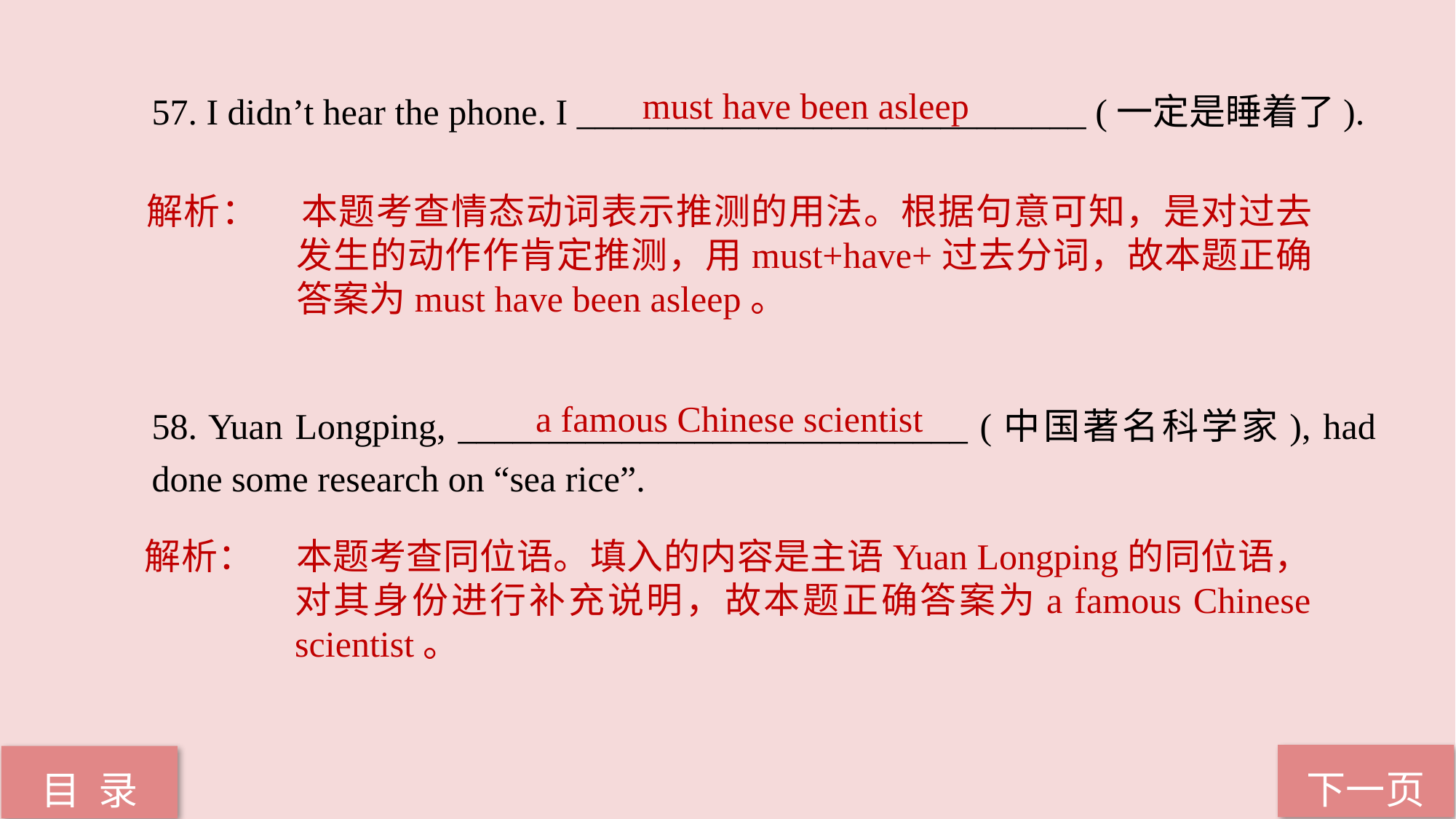

57. I didn’t hear the phone. I ____________________________ (一定是睡着了).

58. Yuan Longping, ____________________________ (中国著名科学家), had done some research on “sea rice”.
must have been asleep
解析：	本题考查情态动词表示推测的用法。根据句意可知，是对过去发生的动作作肯定推测，用must+have+过去分词，故本题正确答案为must have been asleep。
a famous Chinese scientist
解析：	本题考查同位语。填入的内容是主语Yuan Longping的同位语，对其身份进行补充说明，故本题正确答案为a famous Chinese scientist。